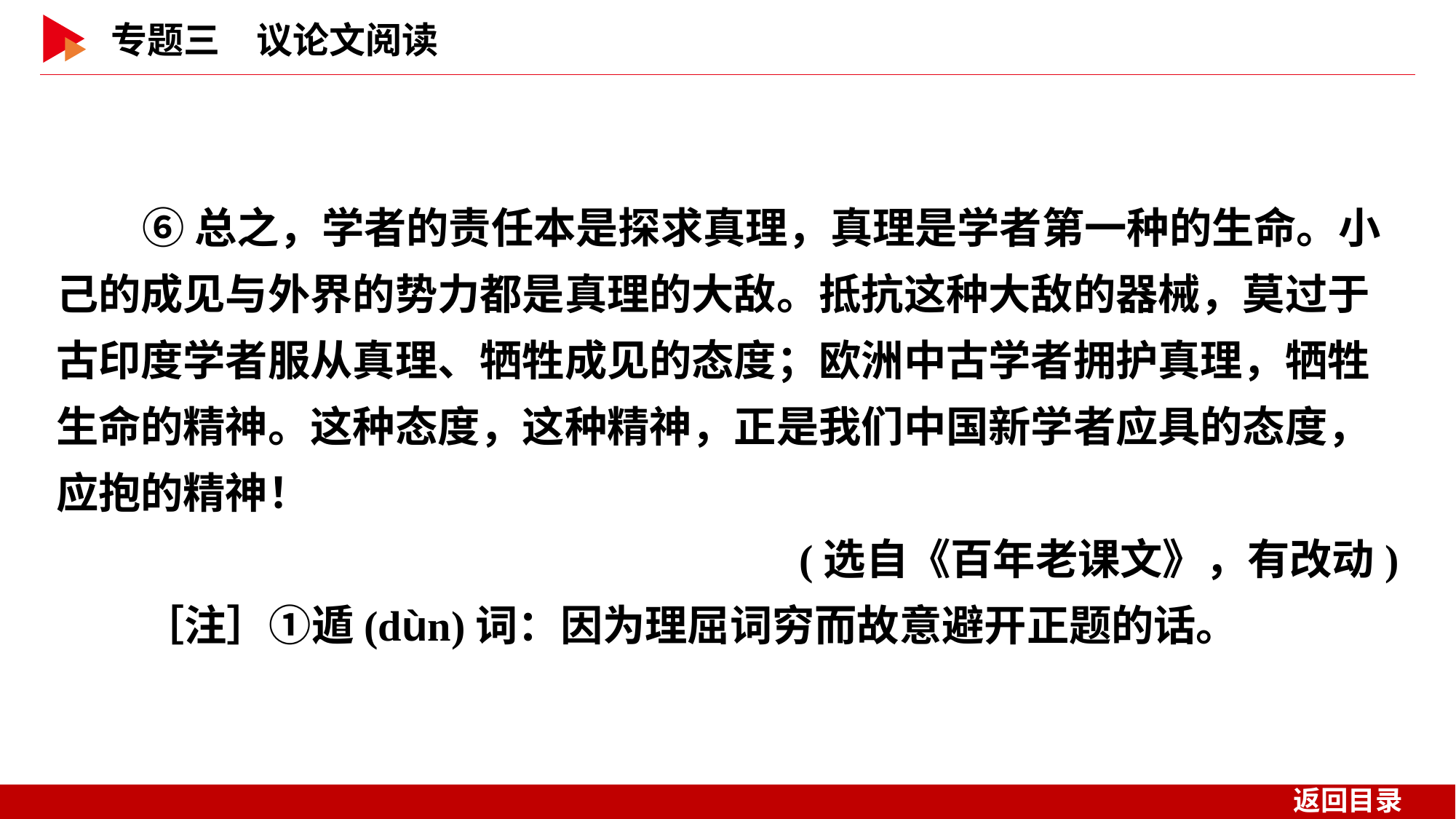

⑥总之，学者的责任本是探求真理，真理是学者第一种的生命。小己的成见与外界的势力都是真理的大敌。抵抗这种大敌的器械，莫过于古印度学者服从真理、牺牲成见的态度；欧洲中古学者拥护真理，牺牲生命的精神。这种态度，这种精神，正是我们中国新学者应具的态度，应抱的精神！
(选自《百年老课文》，有改动)
［注］①遁(dùn)词：因为理屈词穷而故意避开正题的话。